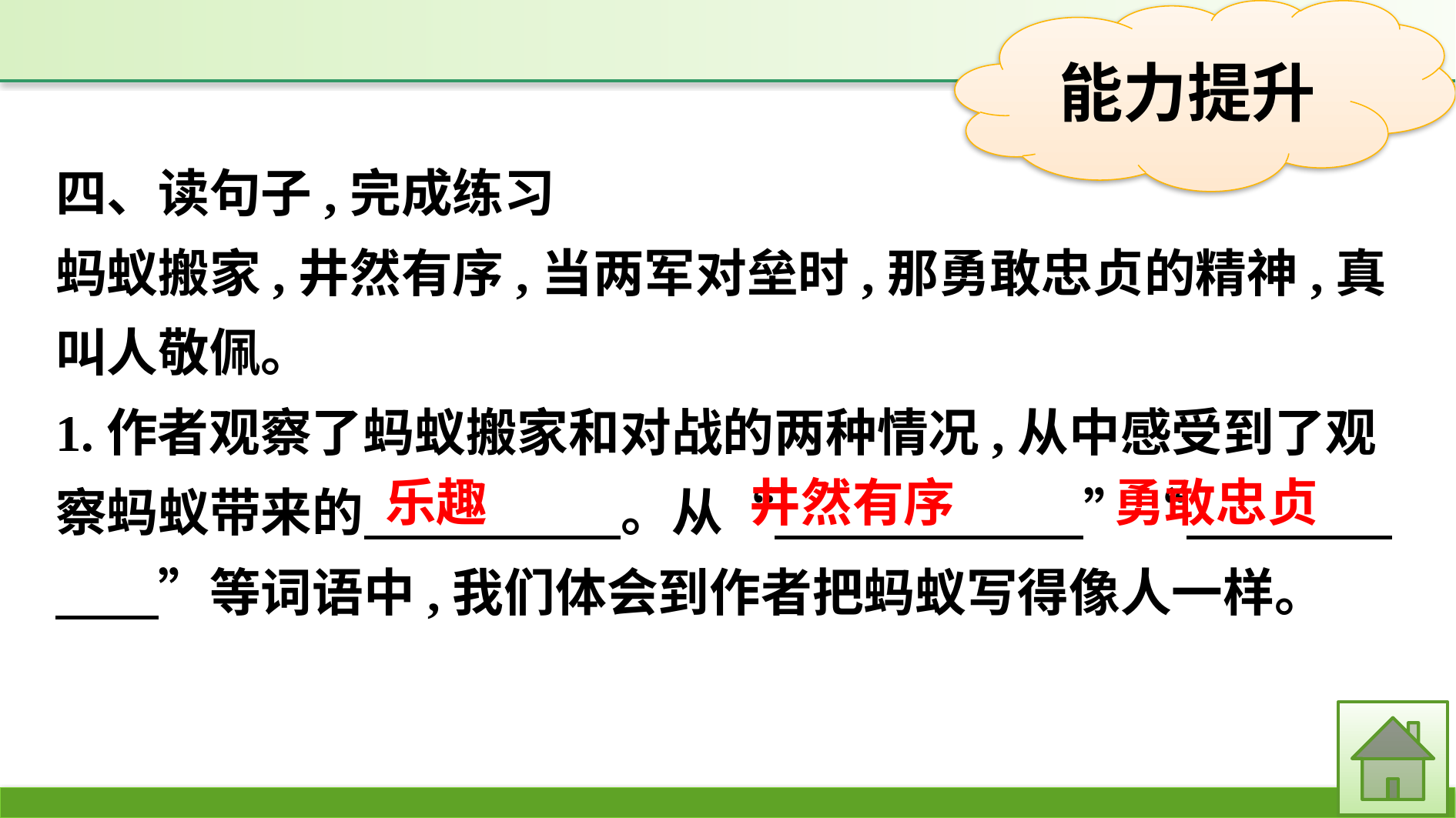

四、读句子,完成练习
蚂蚁搬家,井然有序,当两军对垒时,那勇敢忠贞的精神,真叫人敬佩。
1.作者观察了蚂蚁搬家和对战的两种情况,从中感受到了观察蚂蚁带来的　　　　　。从“　　　　　　”“　　　　　　”等词语中,我们体会到作者把蚂蚁写得像人一样。
乐趣
井然有序
勇敢忠贞